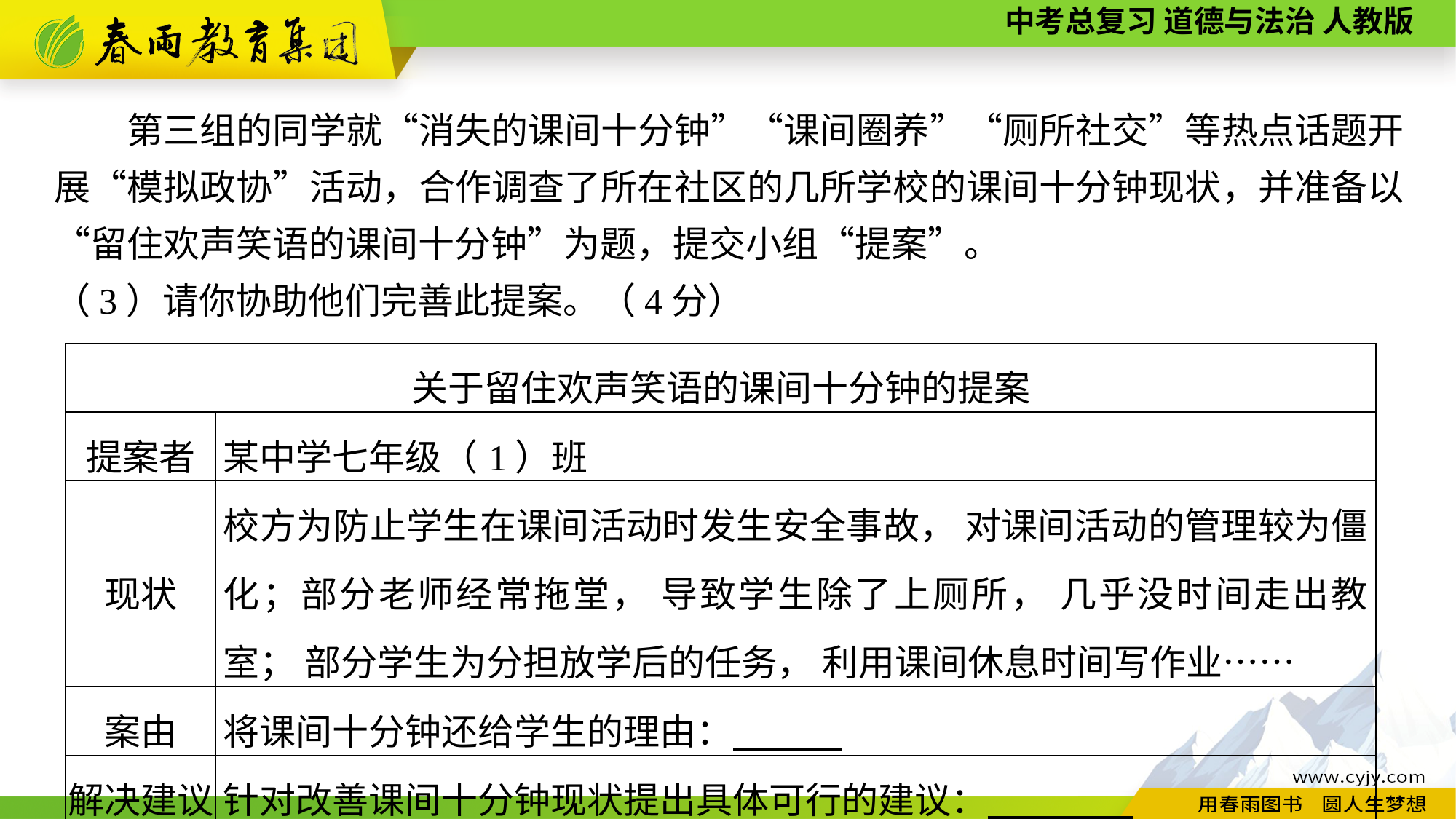

第三组的同学就“消失的课间十分钟”“课间圈养”“厕所社交”等热点话题开展“模拟政协”活动，合作调查了所在社区的几所学校的课间十分钟现状，并准备以“留住欢声笑语的课间十分钟”为题，提交小组“提案”。
（3）请你协助他们完善此提案。（4分）
| 关于留住欢声笑语的课间十分钟的提案 |  |
| --- | --- |
| 提案者 | 某中学七年级（1）班 |
| 现状 | 校方为防止学生在课间活动时发生安全事故， 对课间活动的管理较为僵化；部分老师经常拖堂， 导致学生除了上厕所， 几乎没时间走出教室； 部分学生为分担放学后的任务， 利用课间休息时间写作业…… |
| 案由 | 将课间十分钟还给学生的理由： |
| 解决建议 | 针对改善课间十分钟现状提出具体可行的建议： |